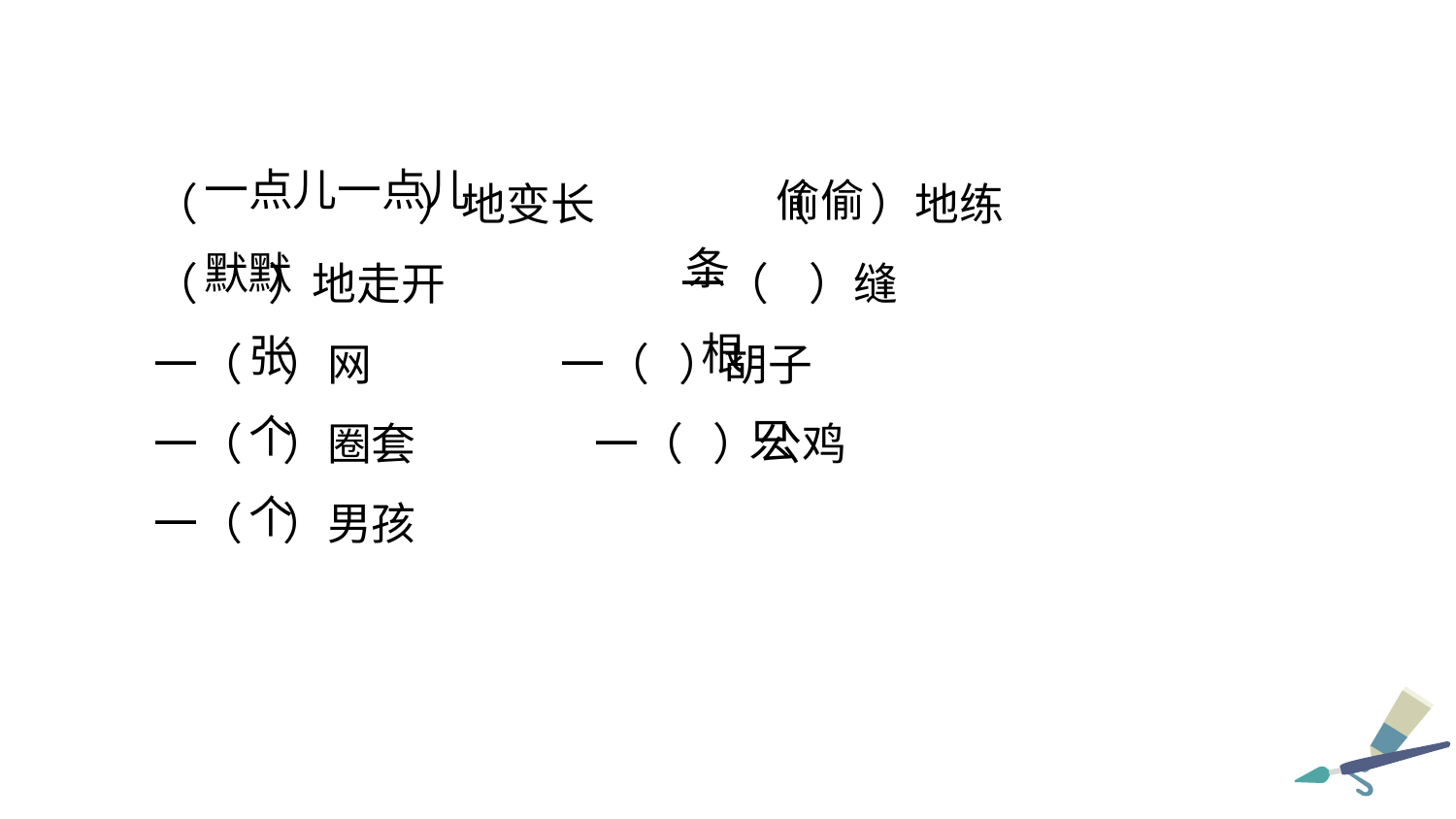

（                      ）地变长 	   （      ）地练
（       ）地走开 	         一（    ）缝
一（    ）网                   一（   ）胡子
一（    ）圈套 	               一（   ）公鸡
一（    ）男孩
一点儿一点儿
偷偷
条
默默
根
张
个
只
个